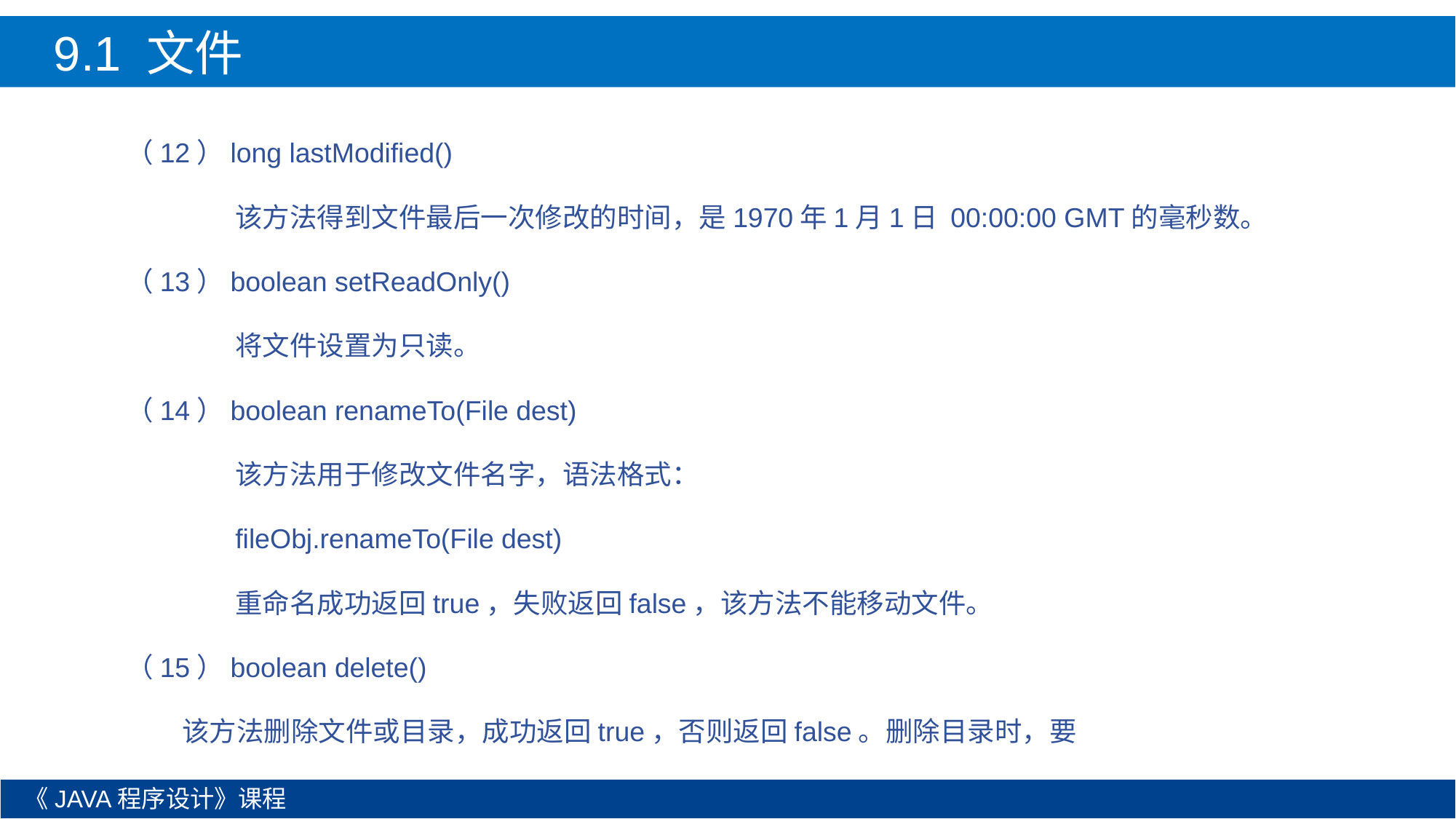

9.1 文件
（12）long lastModified()
	该方法得到文件最后一次修改的时间，是1970年1月1日 00:00:00 GMT的毫秒数。
（13）boolean setReadOnly()
	将文件设置为只读。
（14）boolean renameTo(File dest)
	该方法用于修改文件名字，语法格式：
	fileObj.renameTo(File dest)
	重命名成功返回true，失败返回false，该方法不能移动文件。
（15）boolean delete()
        该方法删除文件或目录，成功返回true，否则返回false。删除目录时，要
《JAVA程序设计》课程